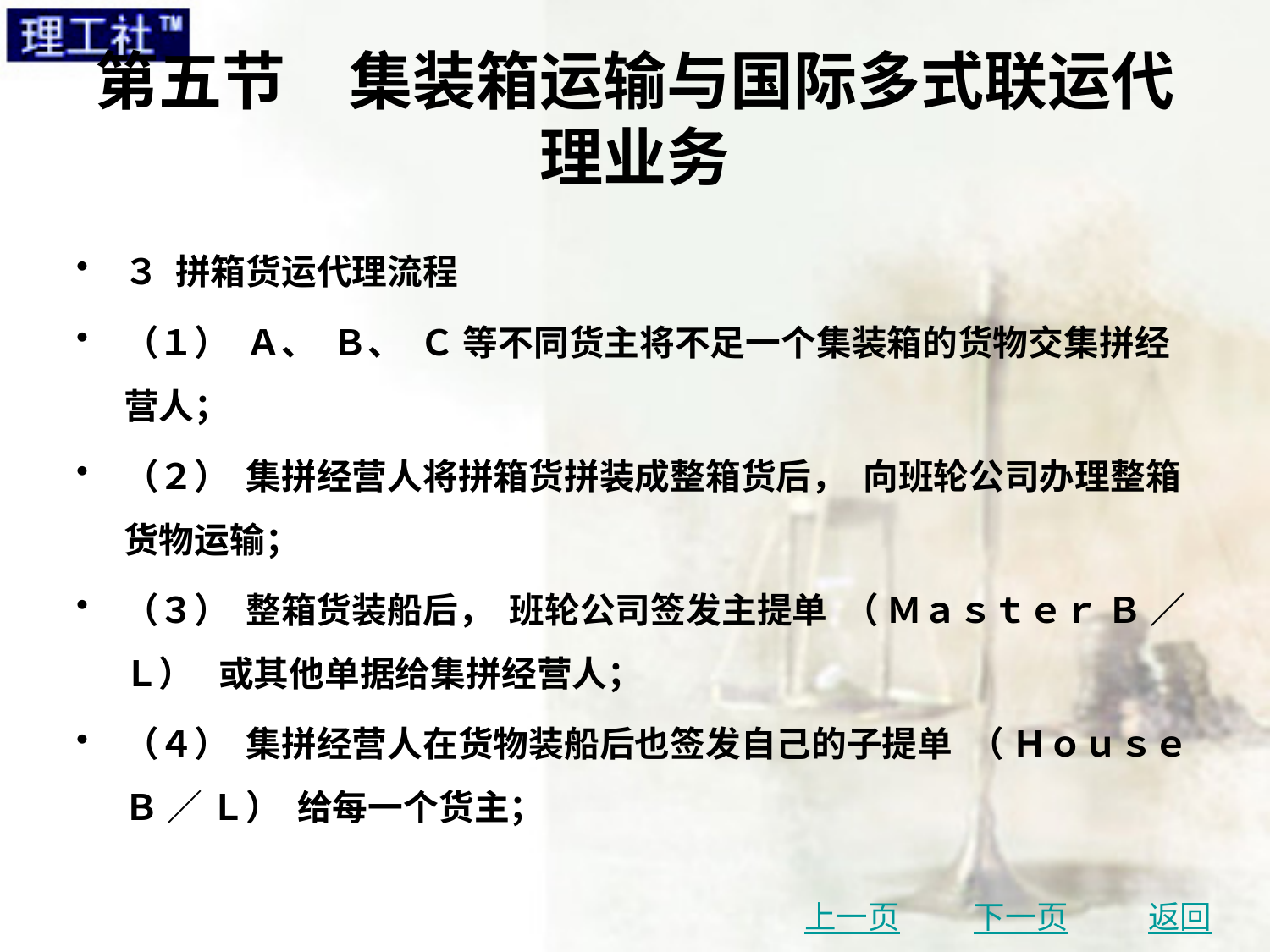

# 第五节　集装箱运输与国际多式联运代理业务
３  拼箱货运代理流程
（１）  Ａ、  Ｂ、  Ｃ 等不同货主将不足一个集装箱的货物交集拼经营人；
（２）  集拼经营人将拼箱货拼装成整箱货后，  向班轮公司办理整箱货物运输；
（３）  整箱货装船后，  班轮公司签发主提单  （ Ｍａｓｔｅｒ Ｂ ／ Ｌ）   或其他单据给集拼经营人；
（４）  集拼经营人在货物装船后也签发自己的子提单  （ Ｈｏｕｓｅ Ｂ ／ Ｌ）  给每一个货主；
上一页
下一页
返回